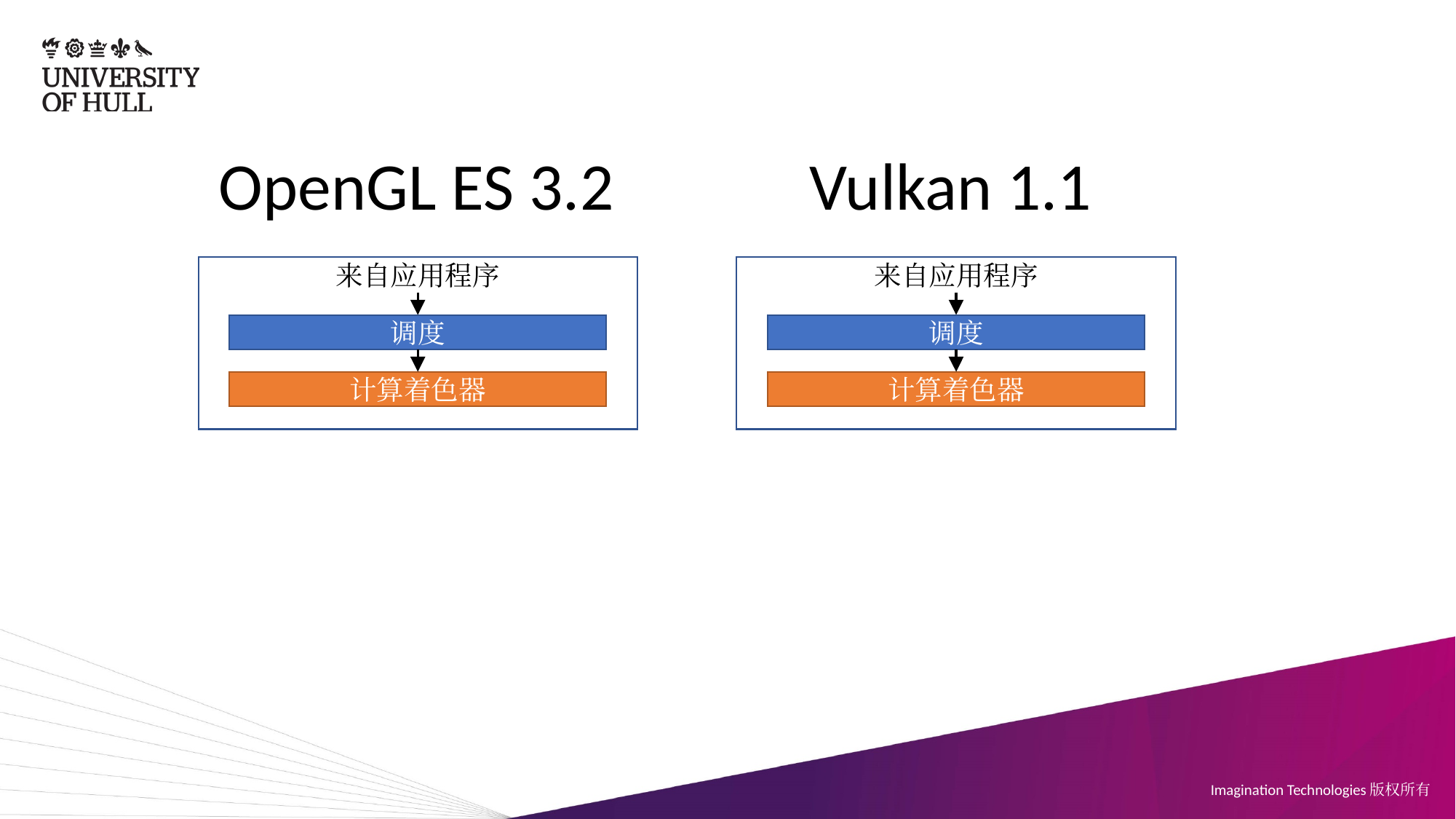

# OpenGL ES 3.2             Vulkan 1.1

来自应用程序

调度

计算着色器

来自应用程序

调度

计算着色器